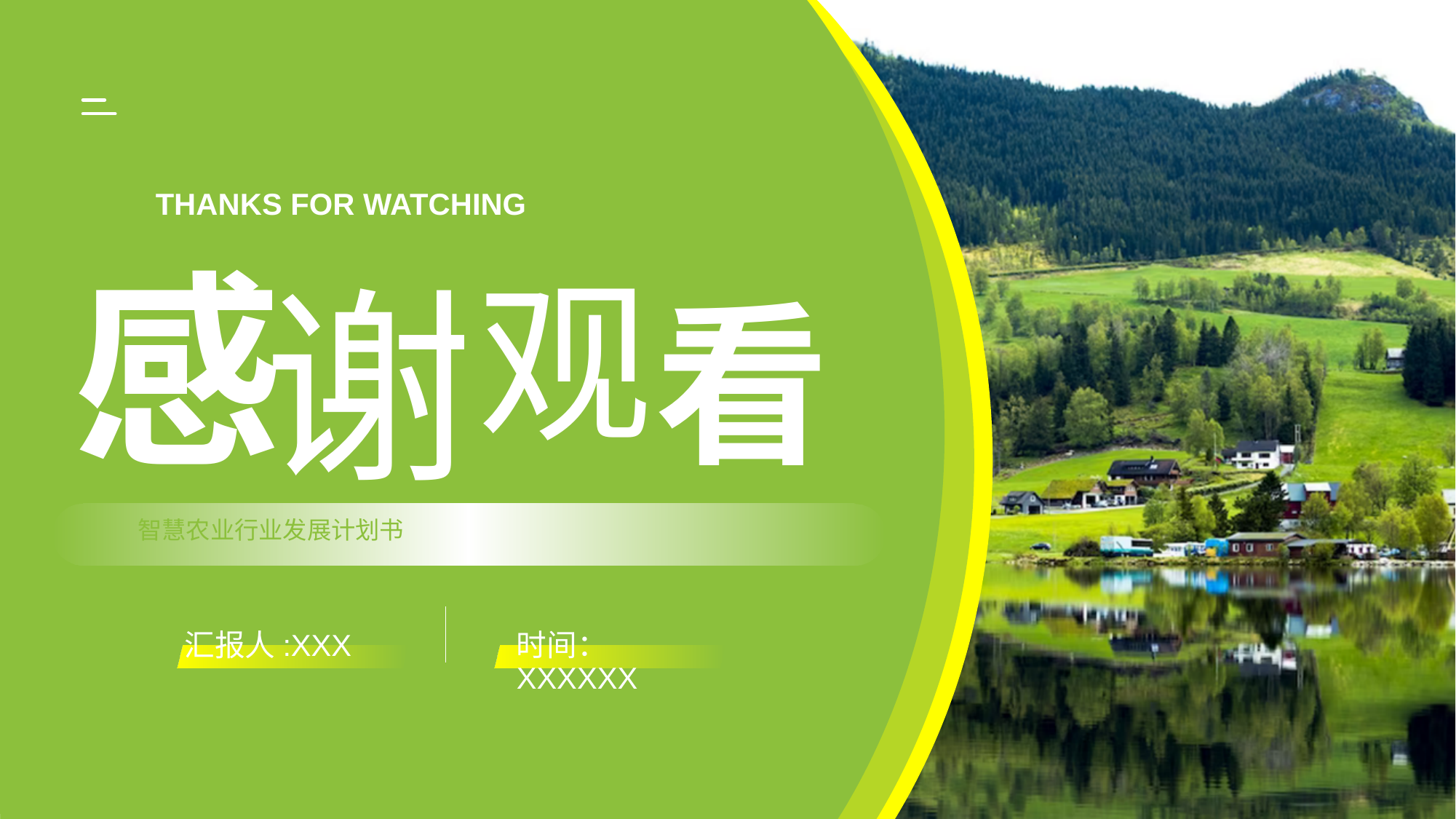

Thanks for watching
# 感
观
谢
看
智慧农业行业发展计划书
汇报人:XXX
时间：XXXXXX